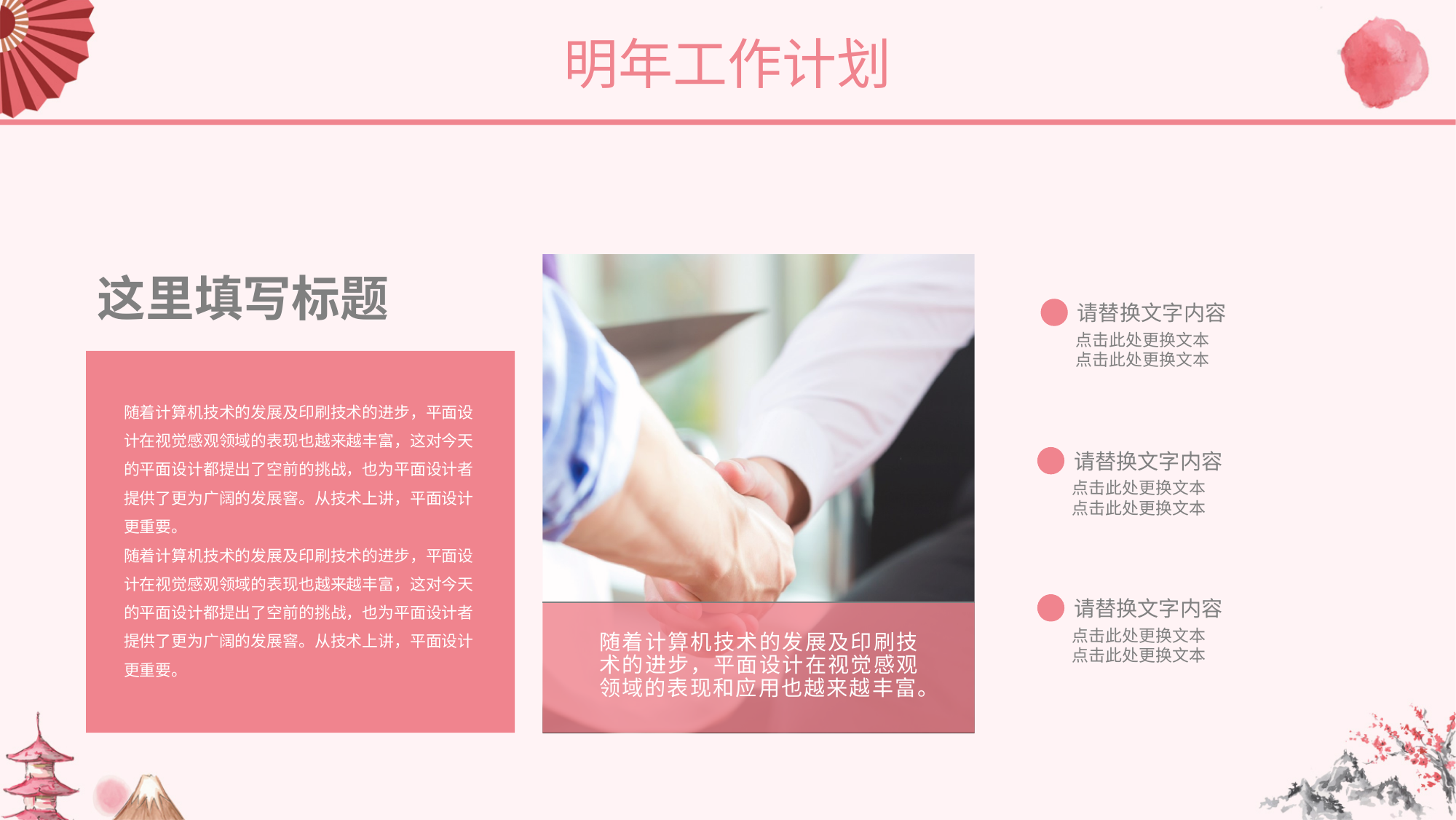

明年工作计划

随着计算机技术的发展及印刷技术的进步，平面设计在视觉感观领域的表现和应用也越来越丰富。
这里填写标题
请替换文字内容

点击此处更换文本
点击此处更换文本

随着计算机技术的发展及印刷技术的进步，平面设计在视觉感观领域的表现也越来越丰富，这对今天的平面设计都提出了空前的挑战，也为平面设计者提供了更为广阔的发展窨。从技术上讲，平面设计更重要。
随着计算机技术的发展及印刷技术的进步，平面设计在视觉感观领域的表现也越来越丰富，这对今天的平面设计都提出了空前的挑战，也为平面设计者提供了更为广阔的发展窨。从技术上讲，平面设计更重要。

请替换文字内容

点击此处更换文本
点击此处更换文本
请替换文字内容

点击此处更换文本
点击此处更换文本